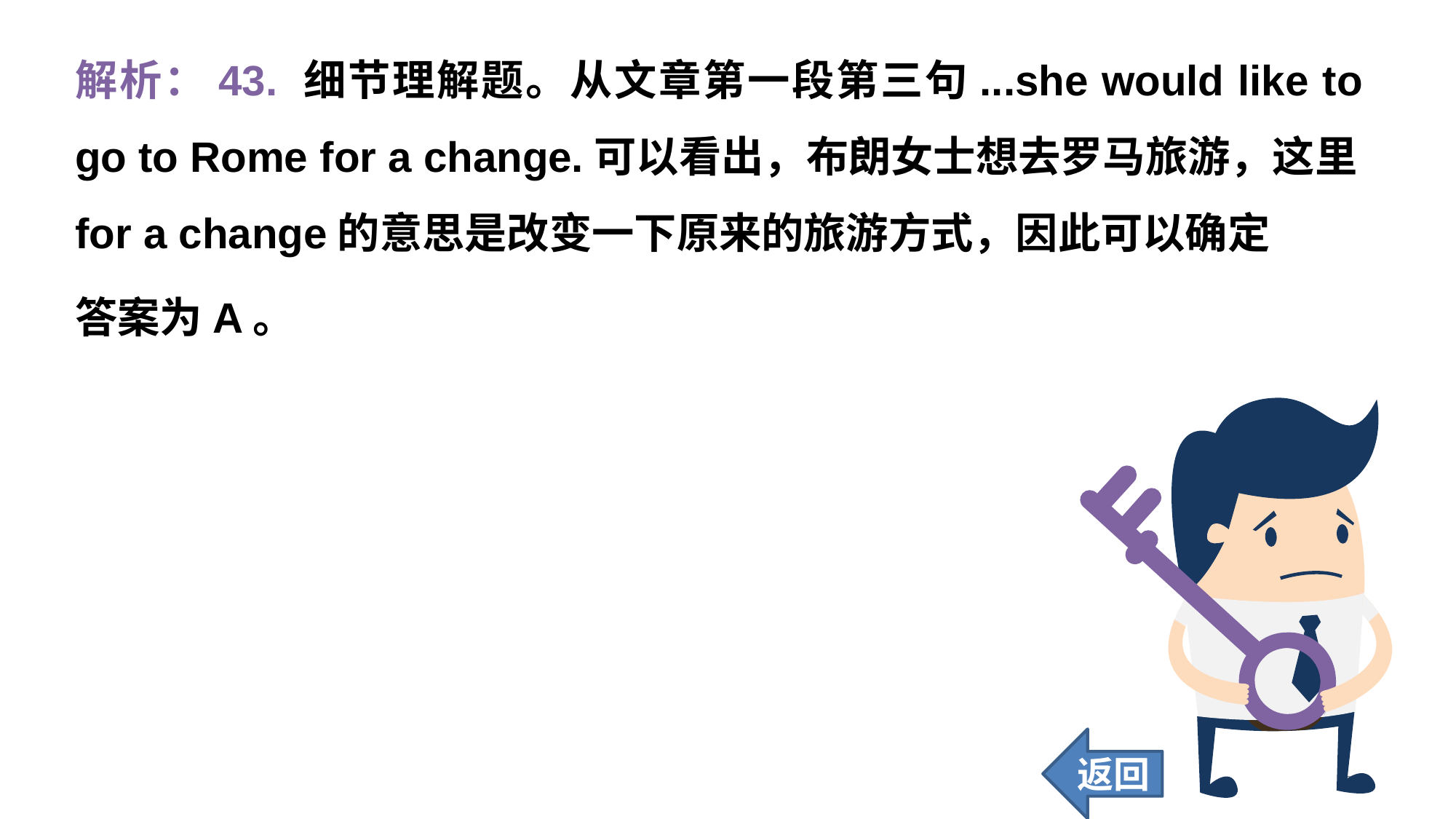

解析：43. 细节理解题。从文章第一段第三句...she would like to go to Rome for a change.可以看出，布朗女士想去罗马旅游，这里for a change的意思是改变一下原来的旅游方式，因此可以确定
答案为A。

返回
343